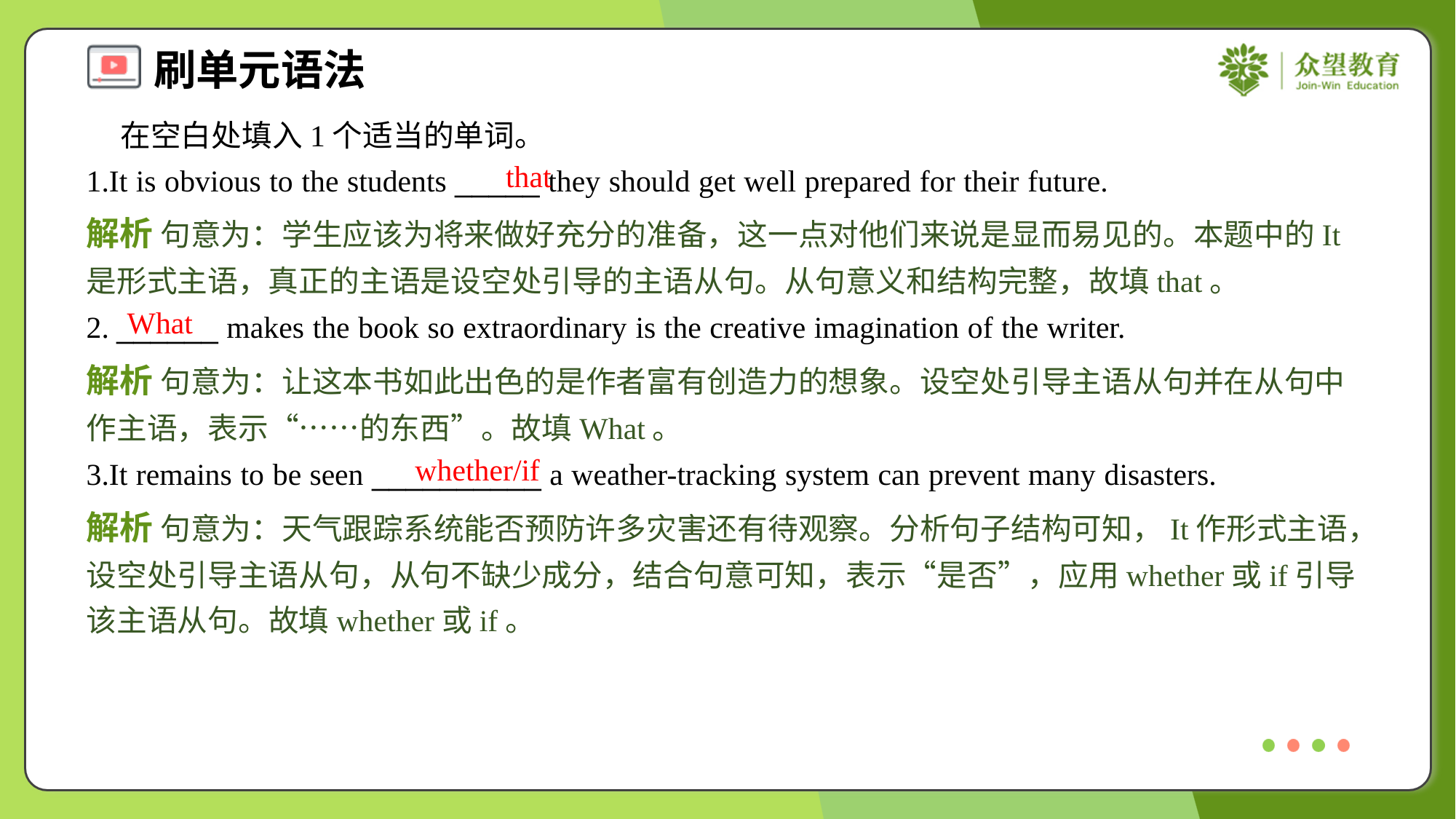

在空白处填入1个适当的单词。
1.It is obvious to the students _____ they should get well prepared for their future.
that
解析 句意为：学生应该为将来做好充分的准备，这一点对他们来说是显而易见的。本题中的It是形式主语，真正的主语是设空处引导的主语从句。从句意义和结构完整，故填that。
What
2. ______ makes the book so extraordinary is the creative imagination of the writer.
解析 句意为：让这本书如此出色的是作者富有创造力的想象。设空处引导主语从句并在从句中作主语，表示“……的东西”。故填What。
whether/if
3.It remains to be seen __________ a weather-tracking system can prevent many disasters.
解析 句意为：天气跟踪系统能否预防许多灾害还有待观察。分析句子结构可知，It作形式主语，设空处引导主语从句，从句不缺少成分，结合句意可知，表示“是否”，应用whether或if引导该主语从句。故填whether或if。